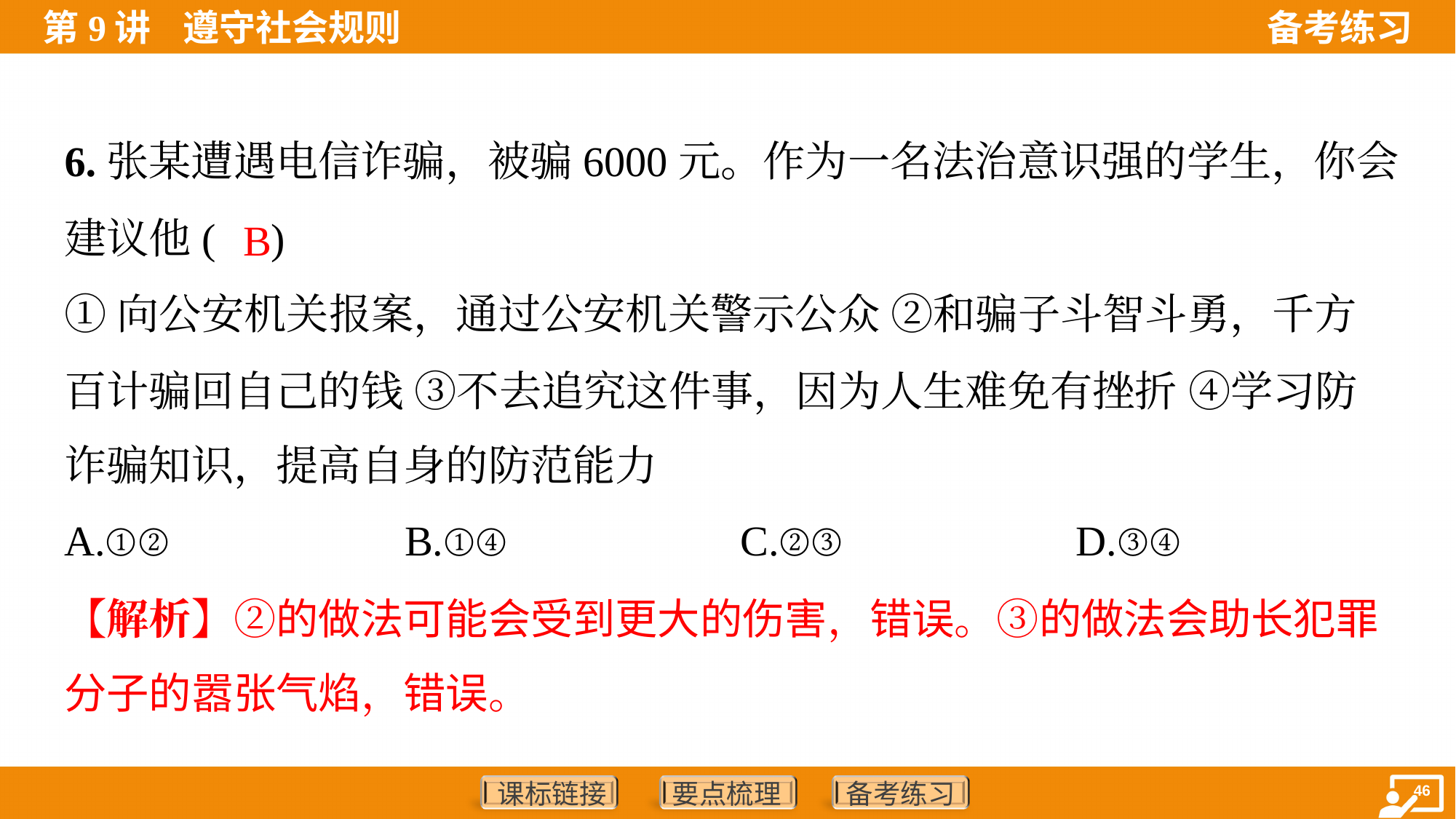

6.张某遭遇电信诈骗，被骗6000元。作为一名法治意识强的学生，你会
建议他(     )
B
①向公安机关报案，通过公安机关警示公众 ②和骗子斗智斗勇，千方
百计骗回自己的钱 ③不去追究这件事，因为人生难免有挫折 ④学习防
诈骗知识，提高自身的防范能力
A.①②	B.①④	C.②③	D.③④
【解析】②的做法可能会受到更大的伤害，错误。③的做法会助长犯罪
分子的嚣张气焰，错误。